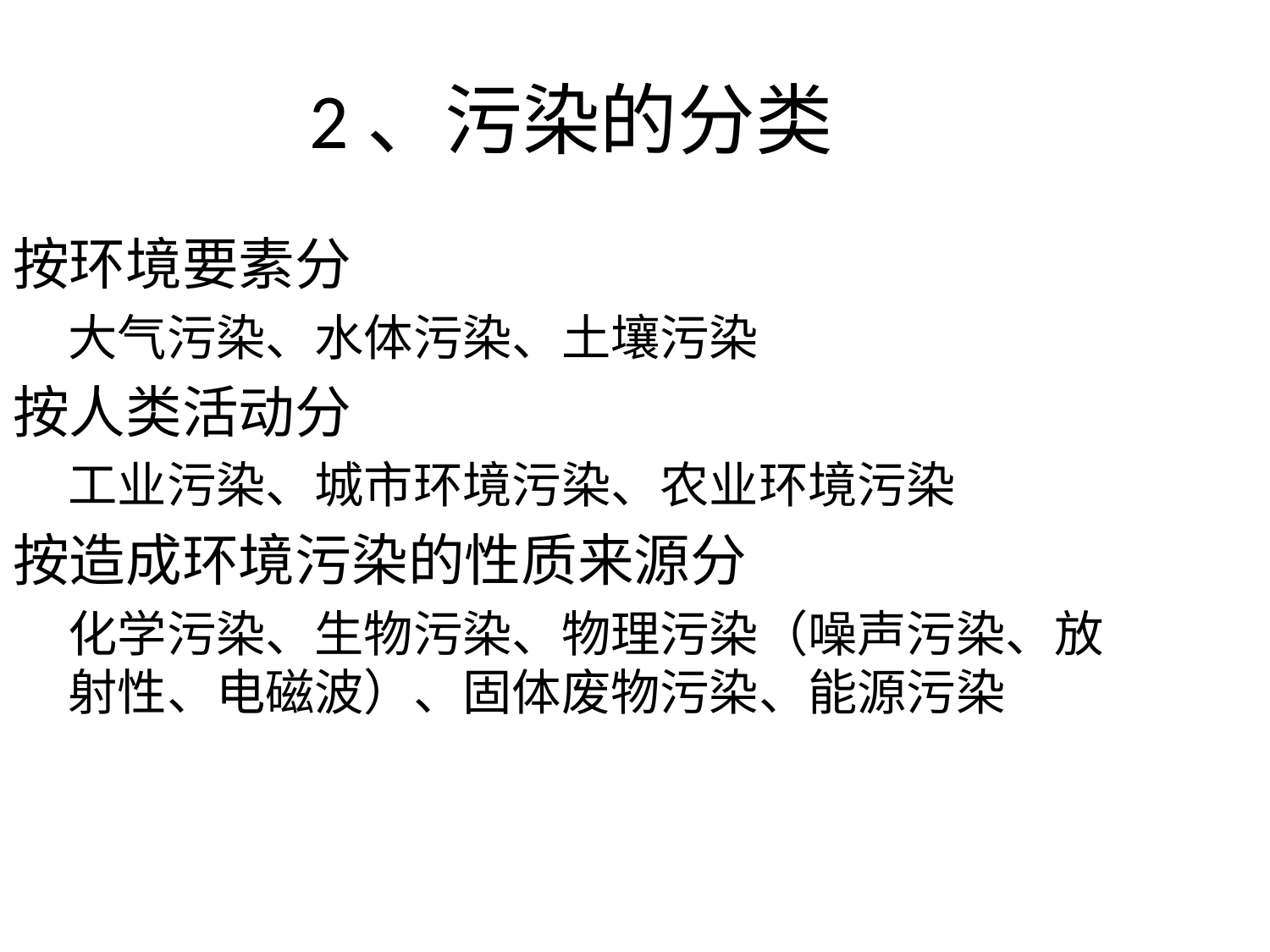

2、污染的分类
按环境要素分
大气污染、水体污染、土壤污染
按人类活动分
工业污染、城市环境污染、农业环境污染
按造成环境污染的性质来源分
化学污染、生物污染、物理污染（噪声污染、放射性、电磁波）、固体废物污染、能源污染